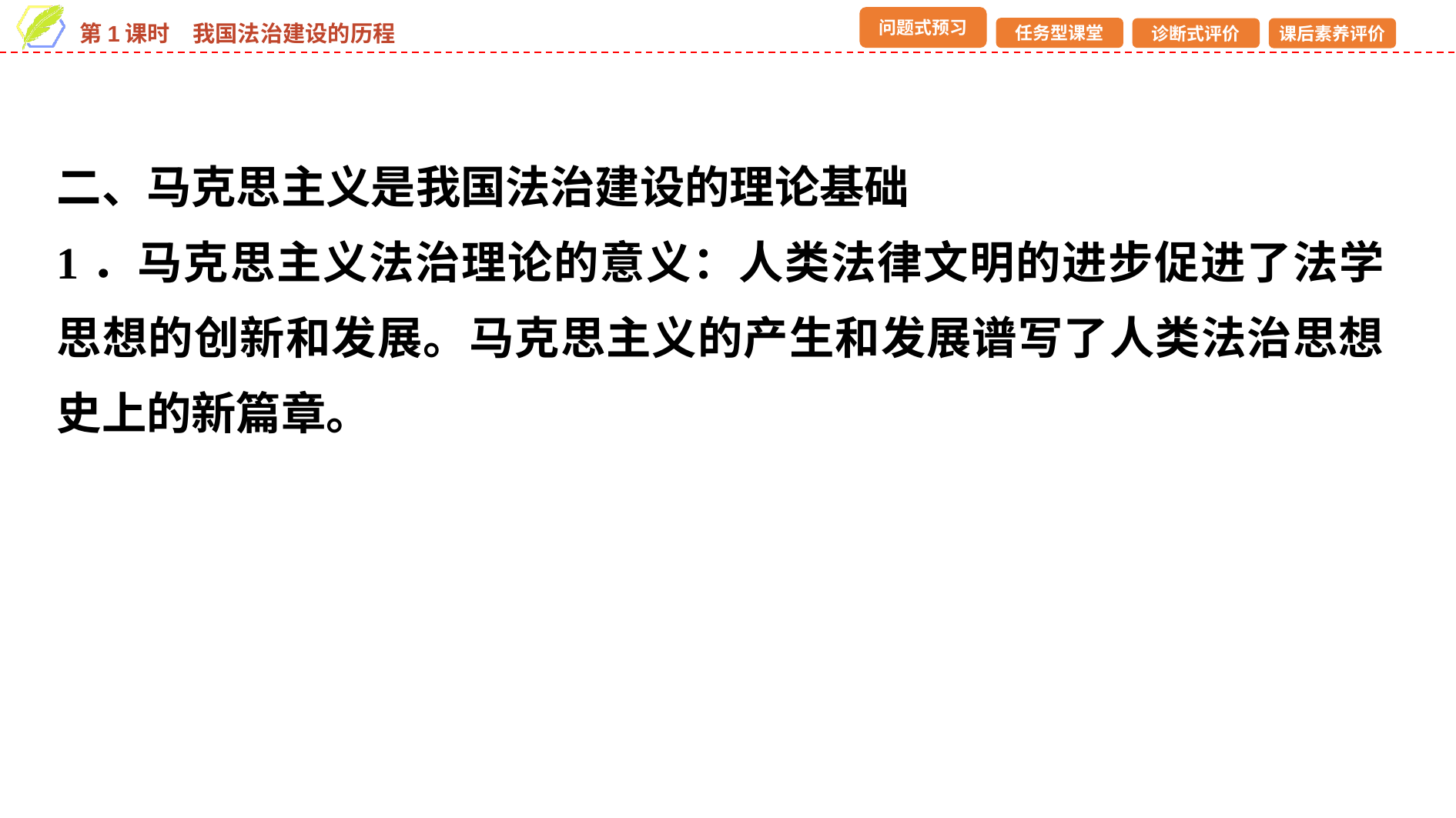

二、马克思主义是我国法治建设的理论基础
1．马克思主义法治理论的意义：人类法律文明的进步促进了法学思想的创新和发展。马克思主义的产生和发展谱写了人类法治思想史上的新篇章。